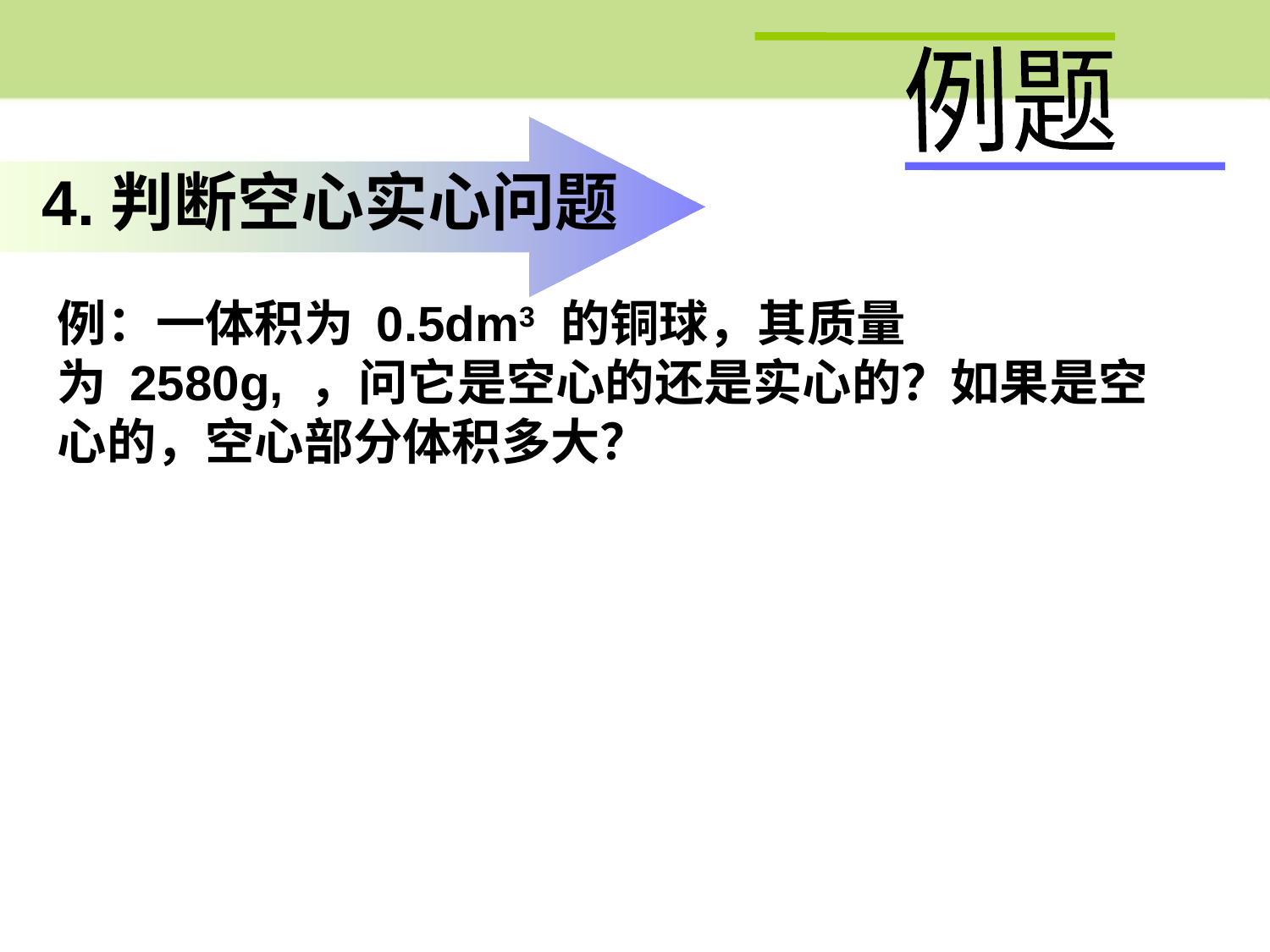

例题

4.判断空心实心问题

例：一体积为 0.5dm3 的铜球，其质量为 2580g, ，问它是空心的还是实心的？如果是空心的，空心部分体积多大？